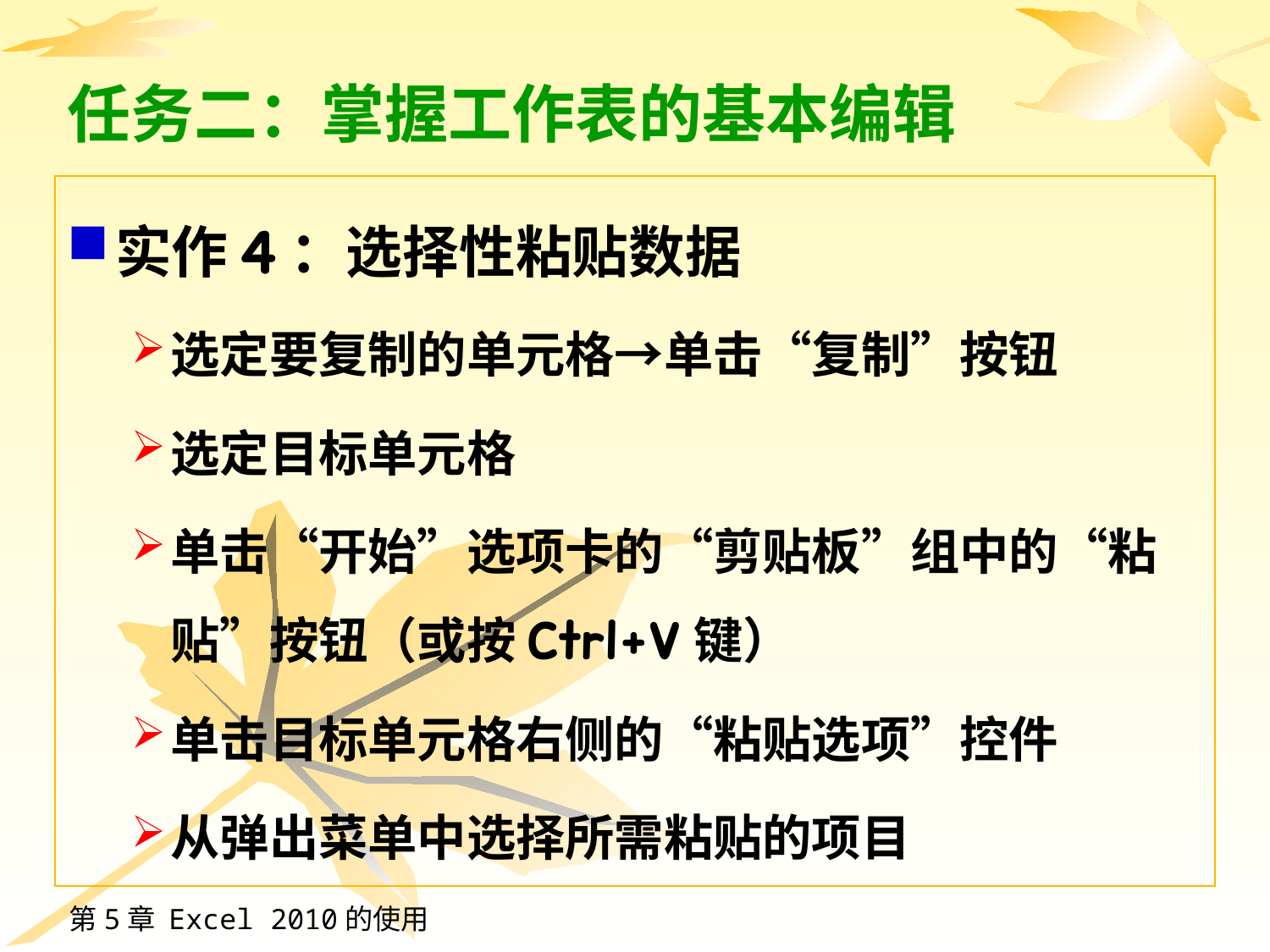

# 任务二：掌握工作表的基本编辑
实作4：选择性粘贴数据
选定要复制的单元格→单击“复制”按钮
选定目标单元格
单击“开始”选项卡的“剪贴板”组中的“粘贴”按钮（或按Ctrl+V键）
单击目标单元格右侧的“粘贴选项”控件
从弹出菜单中选择所需粘贴的项目